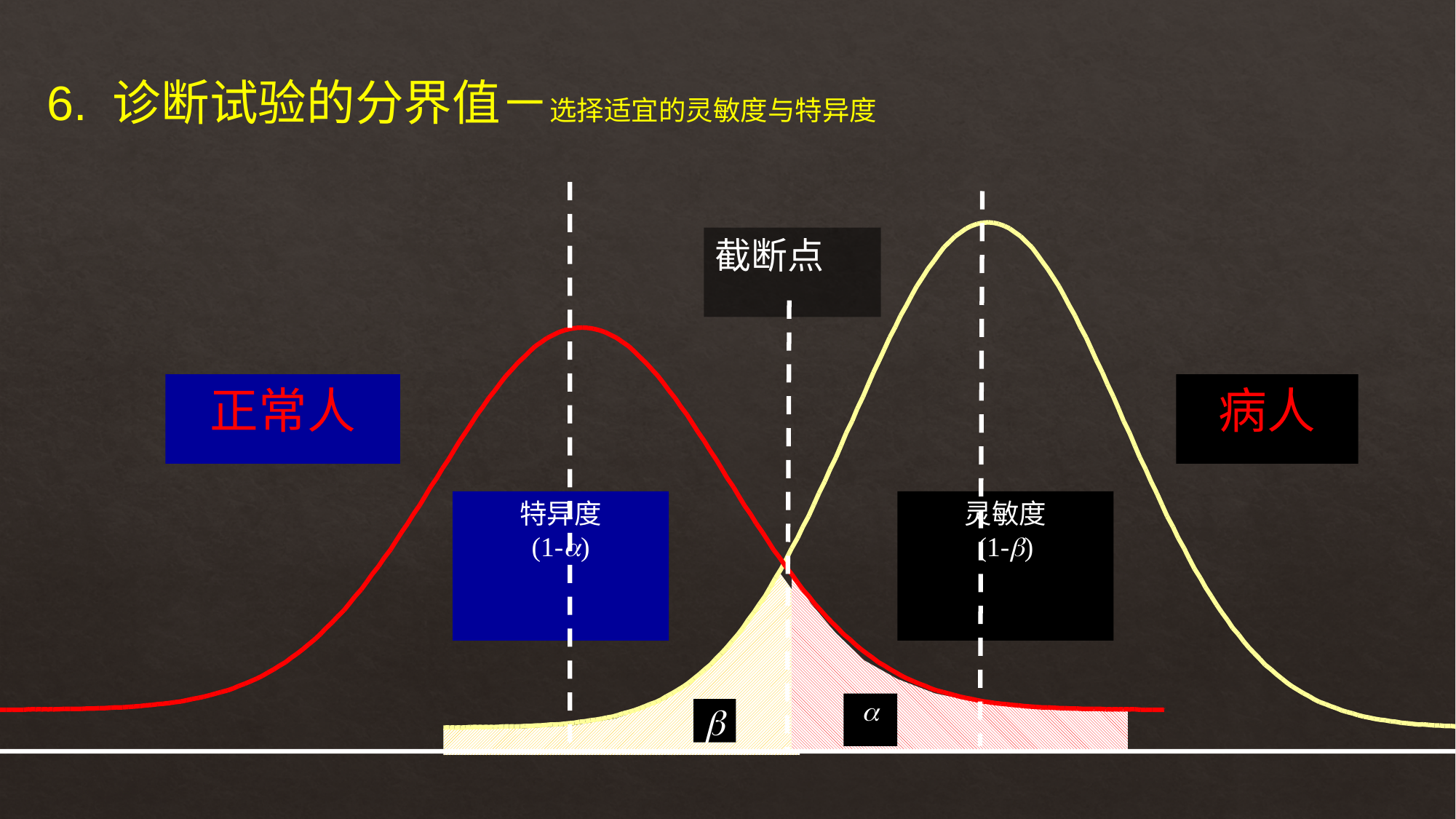

6. 诊断试验的分界值－选择适宜的灵敏度与特异度

截断点

正常人
病人
特异度
(1-α)
灵敏度
(1-β)

α
β